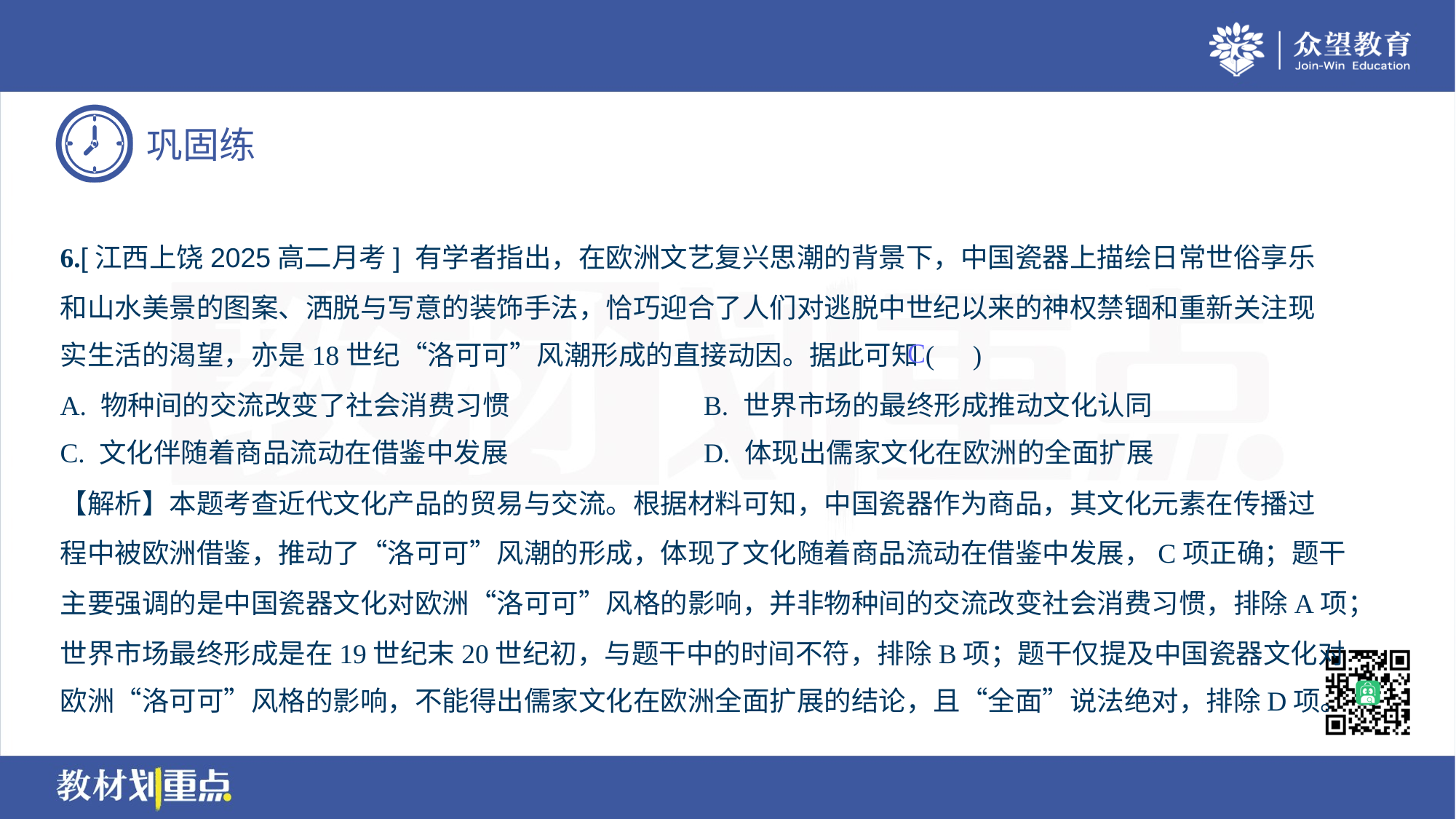

6.[江西上饶2025高二月考] 有学者指出，在欧洲文艺复兴思潮的背景下，中国瓷器上描绘日常世俗享乐
和山水美景的图案、洒脱与写意的装饰手法，恰巧迎合了人们对逃脱中世纪以来的神权禁锢和重新关注现
实生活的渴望，亦是18世纪“洛可可”风潮形成的直接动因。据此可知(     )
C
A. 物种间的交流改变了社会消费习惯	B. 世界市场的最终形成推动文化认同
C. 文化伴随着商品流动在借鉴中发展	D. 体现出儒家文化在欧洲的全面扩展
【解析】本题考查近代文化产品的贸易与交流。根据材料可知，中国瓷器作为商品，其文化元素在传播过
程中被欧洲借鉴，推动了“洛可可”风潮的形成，体现了文化随着商品流动在借鉴中发展，C项正确；题干
主要强调的是中国瓷器文化对欧洲“洛可可”风格的影响，并非物种间的交流改变社会消费习惯，排除A项；
世界市场最终形成是在19世纪末20世纪初，与题干中的时间不符，排除B项；题干仅提及中国瓷器文化对
欧洲“洛可可”风格的影响，不能得出儒家文化在欧洲全面扩展的结论，且“全面”说法绝对，排除D项。